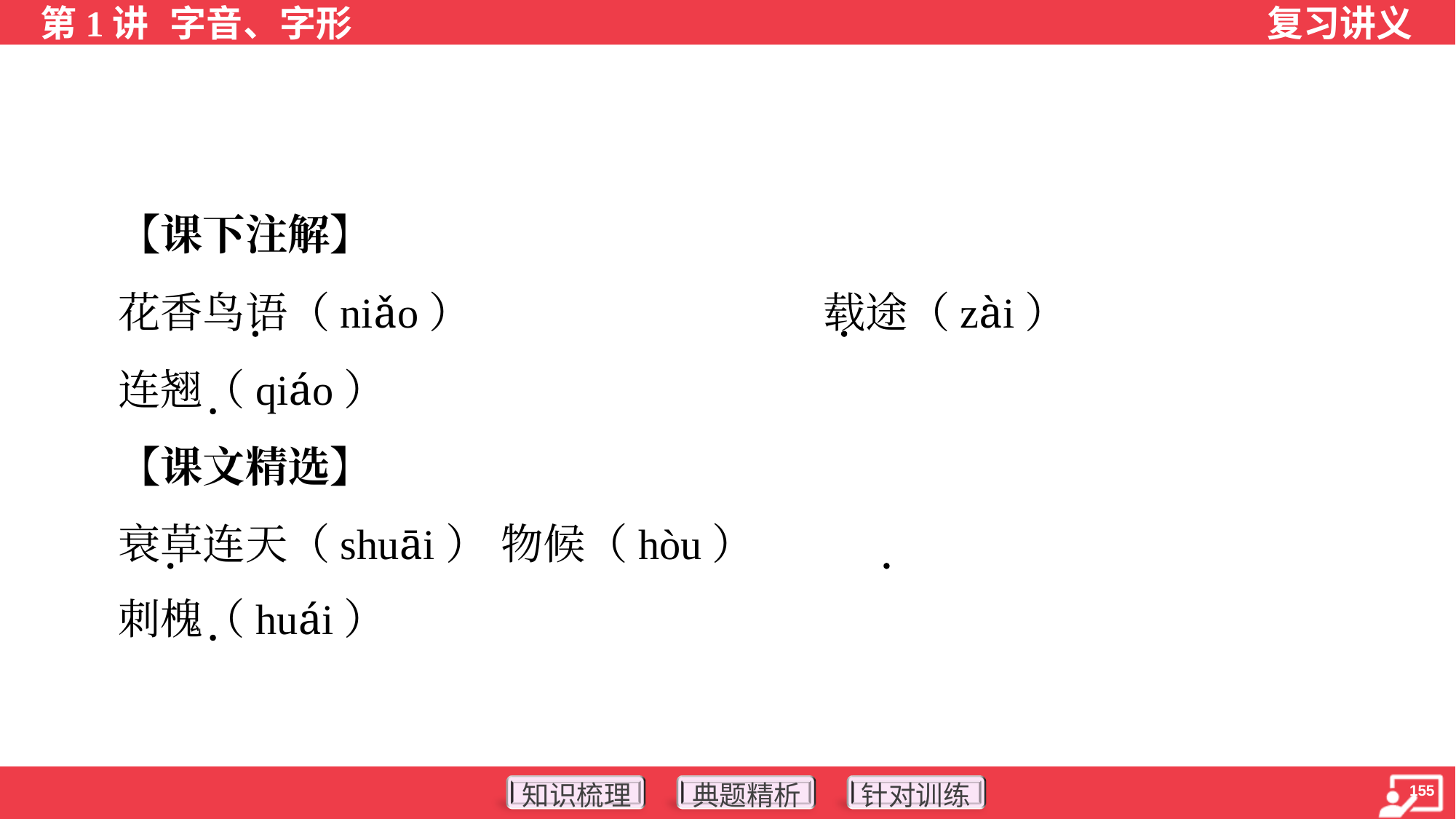

【课下注解】
    花香鸟语（niǎo）	载途（zài）
    连翘（qiáo）
    【课文精选】
    衰草连天（shuāi）	物候（hòu）
    刺槐（huái）